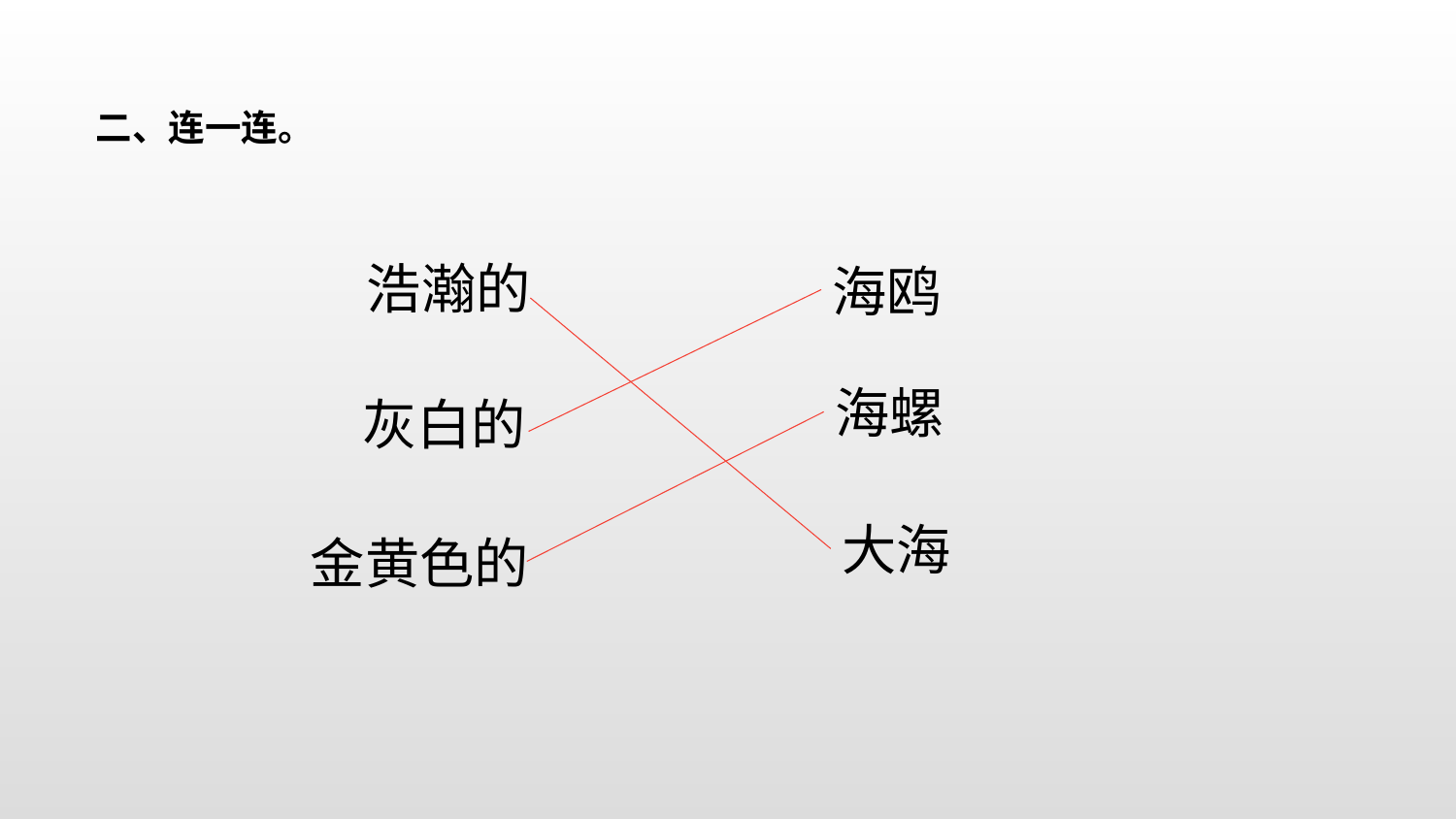

二、连一连。
浩瀚的
海鸥
海螺
灰白的
大海
金黄色的